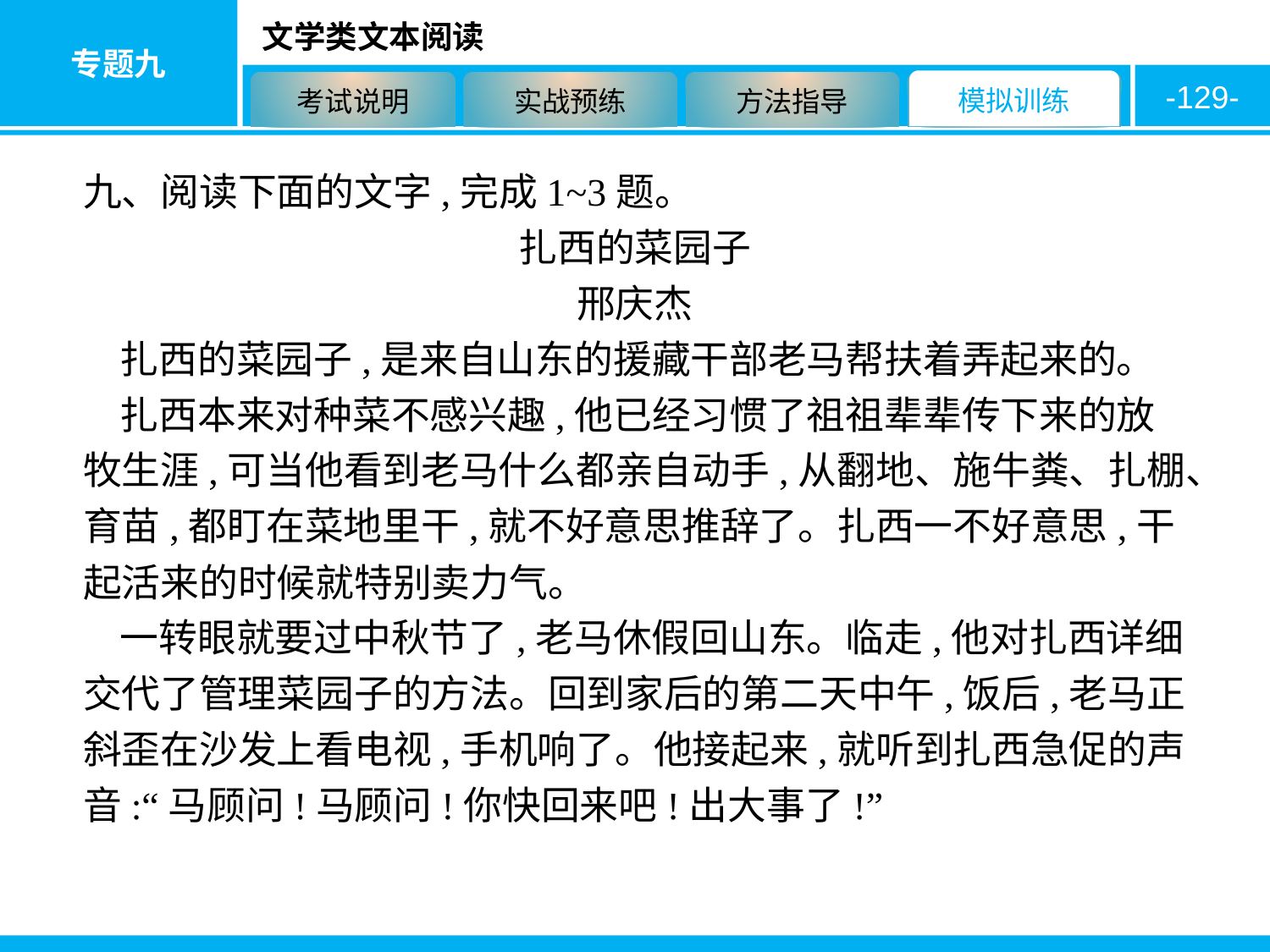

-129-
九、阅读下面的文字,完成1~3题。
扎西的菜园子
邢庆杰
扎西的菜园子,是来自山东的援藏干部老马帮扶着弄起来的。
扎西本来对种菜不感兴趣,他已经习惯了祖祖辈辈传下来的放牧生涯,可当他看到老马什么都亲自动手,从翻地、施牛粪、扎棚、育苗,都盯在菜地里干,就不好意思推辞了。扎西一不好意思,干起活来的时候就特别卖力气。
一转眼就要过中秋节了,老马休假回山东。临走,他对扎西详细交代了管理菜园子的方法。回到家后的第二天中午,饭后,老马正斜歪在沙发上看电视,手机响了。他接起来,就听到扎西急促的声音:“马顾问!马顾问!你快回来吧!出大事了!”